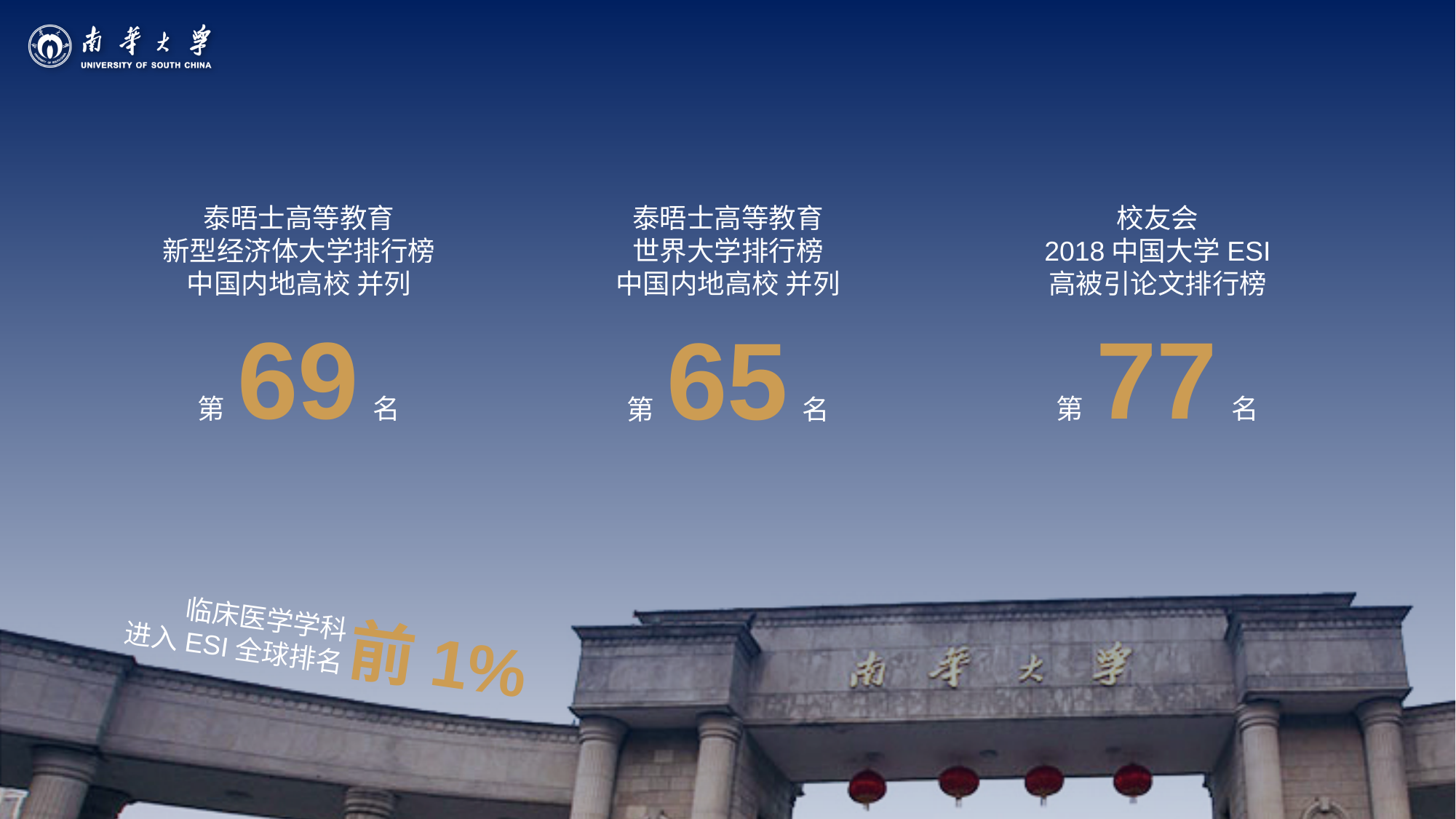

泰晤士高等教育
新型经济体大学排行榜
中国内地高校 并列
校友会
2018中国大学ESI
高被引论文排行榜
泰晤士高等教育
世界大学排行榜
中国内地高校 并列
第 77 名
第 69 名
第 65 名
前1%
临床医学学科
进入ESI全球排名